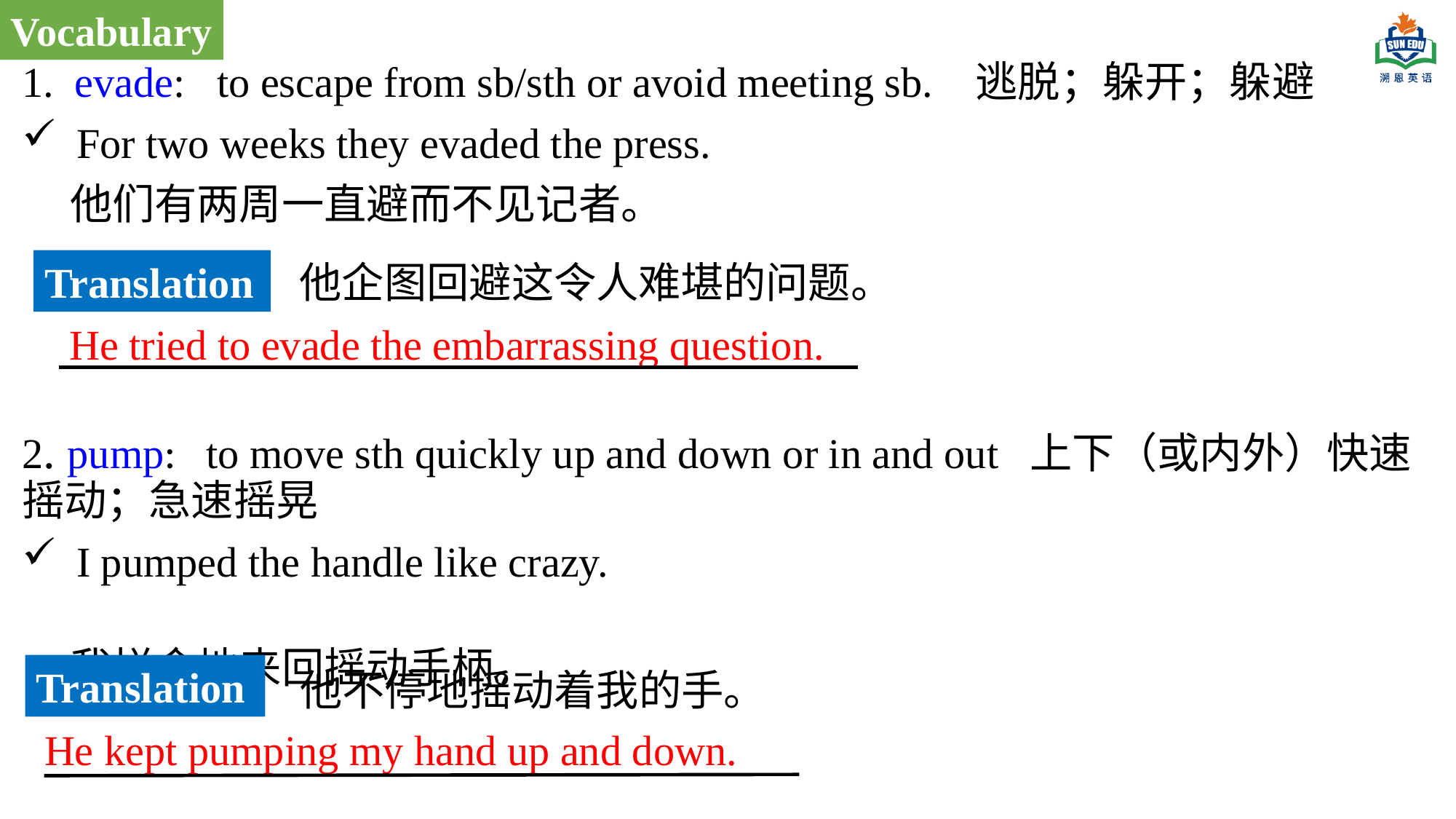

Vocabulary
1.  evade:   to escape from sb/sth or avoid meeting sb.   逃脱；躲开；躲避
For two weeks they evaded the press.
    他们有两周一直避而不见记者。

2. pump:   to move sth quickly up and down or in and out  上下（或内外）快速摇动；急速摇晃
I pumped the handle like crazy.
    我拼命地来回摇动手柄。
Translation
他企图回避这令人难堪的问题。
He tried to evade the embarrassing question.
Translation
他不停地摇动着我的手。
He kept pumping my hand up and down.